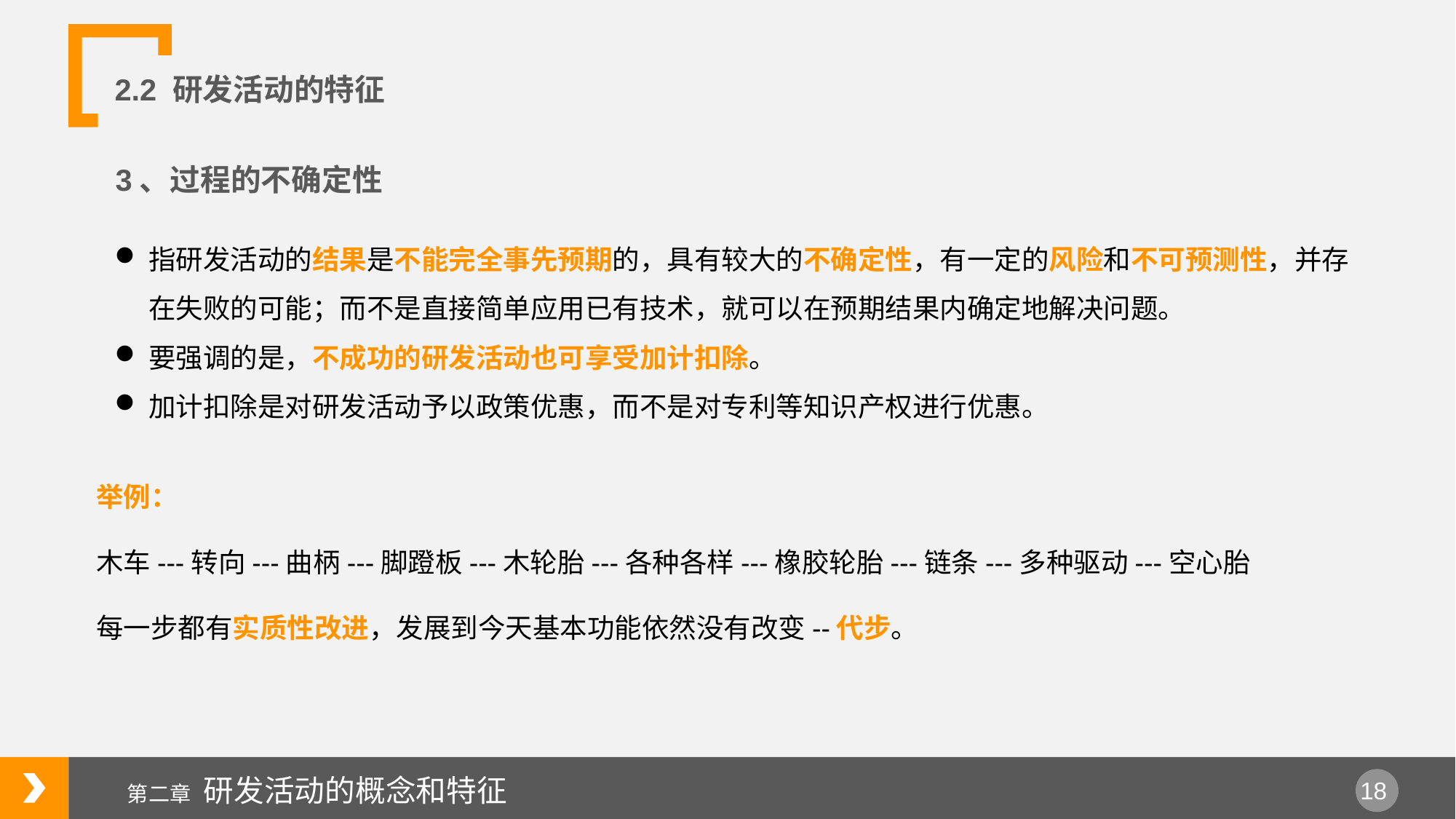

2.2 研发活动的特征
3、过程的不确定性
指研发活动的结果是不能完全事先预期的，具有较大的不确定性，有一定的风险和不可预测性，并存在失败的可能；而不是直接简单应用已有技术，就可以在预期结果内确定地解决问题。
要强调的是，不成功的研发活动也可享受加计扣除。
加计扣除是对研发活动予以政策优惠，而不是对专利等知识产权进行优惠。
举例：

木车---转向---曲柄---脚蹬板---木轮胎---各种各样---橡胶轮胎---链条---多种驱动---空心胎

每一步都有实质性改进，发展到今天基本功能依然没有改变--代步。